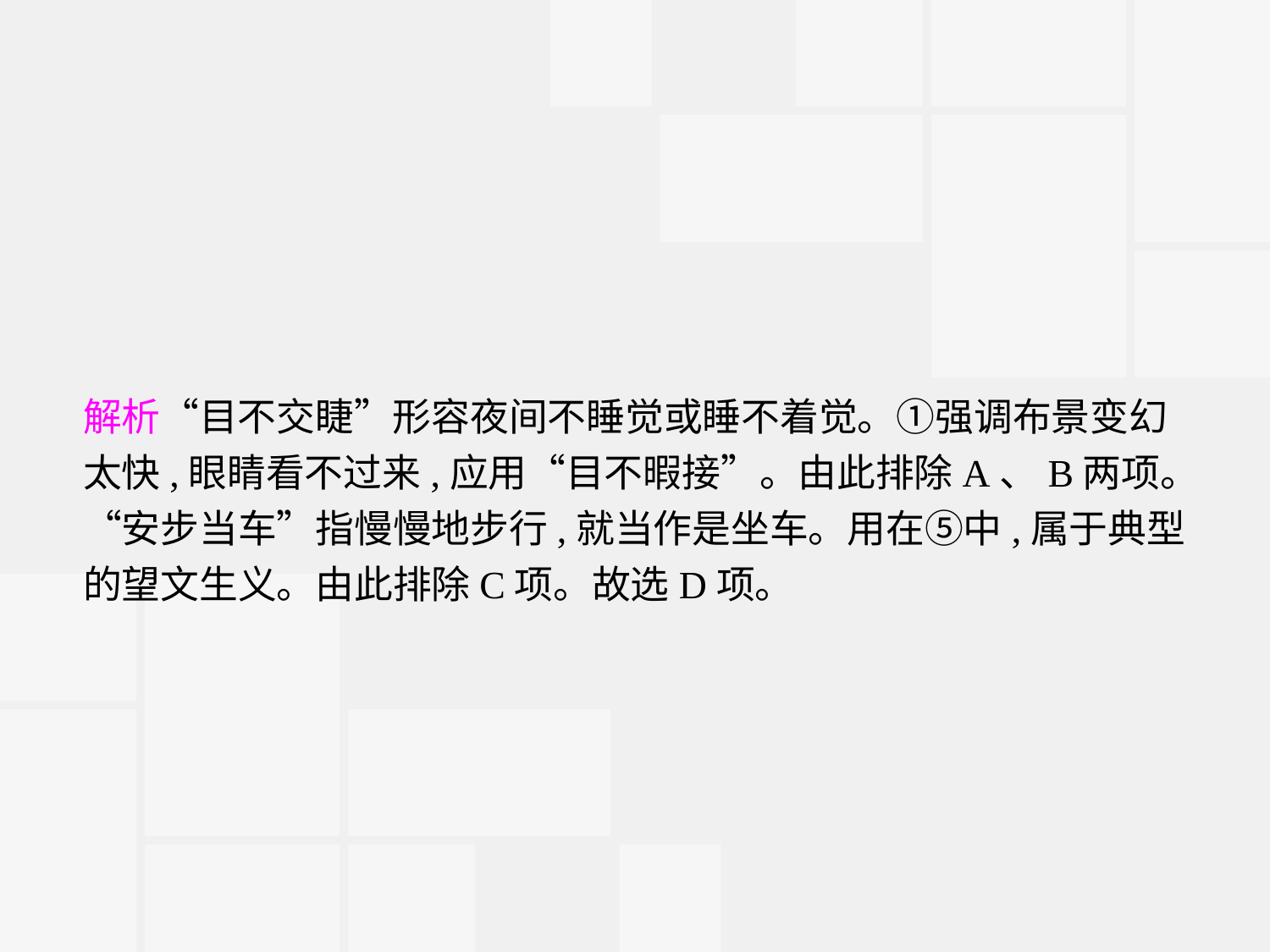

解析“目不交睫”形容夜间不睡觉或睡不着觉。①强调布景变幻太快,眼睛看不过来,应用“目不暇接”。由此排除A、B两项。“安步当车”指慢慢地步行,就当作是坐车。用在⑤中,属于典型的望文生义。由此排除C项。故选D项。